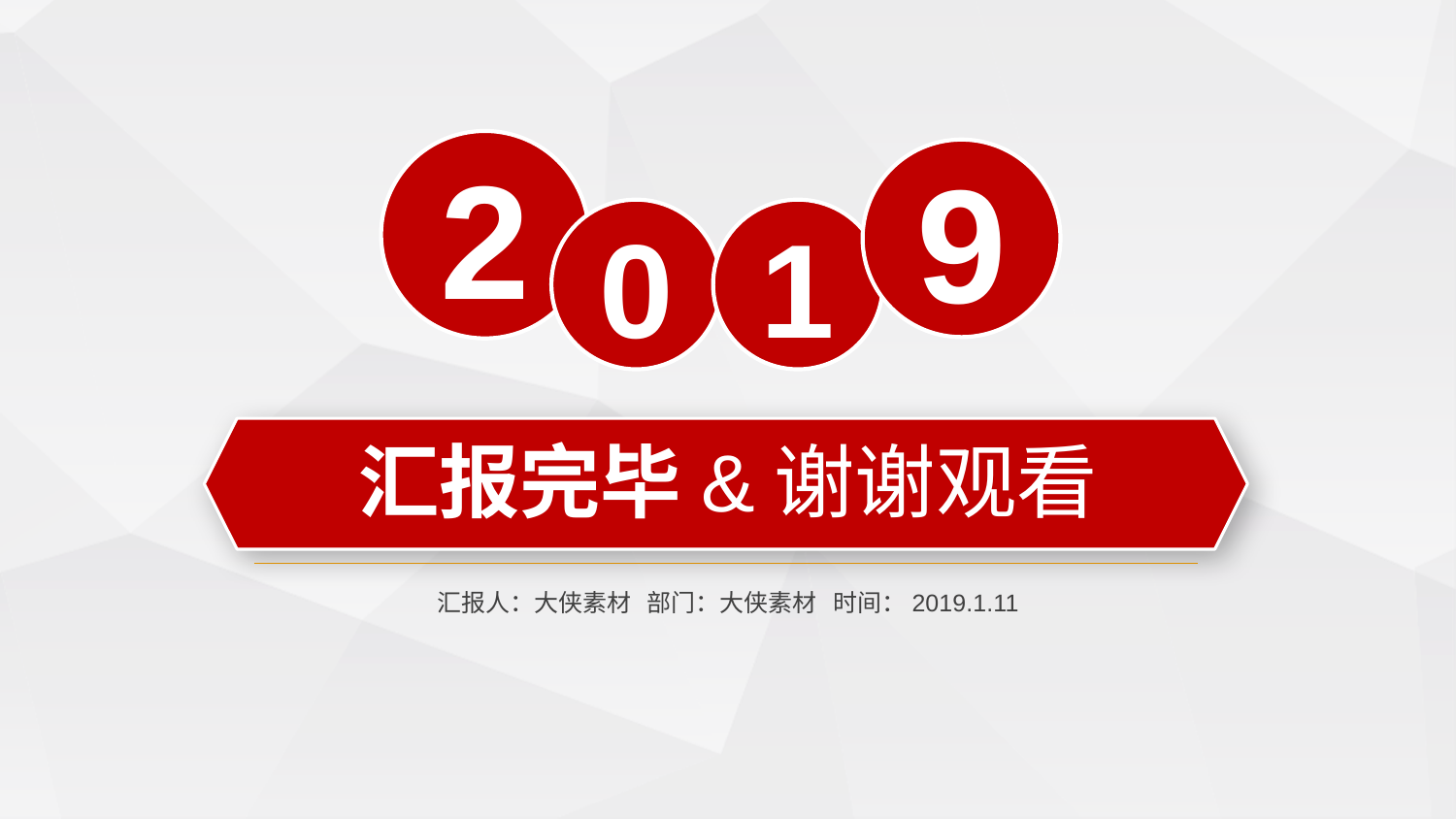

2
9
1
0

汇报完毕&谢谢观看
汇报人：大侠素材   部门：大侠素材   时间：2019.1.11